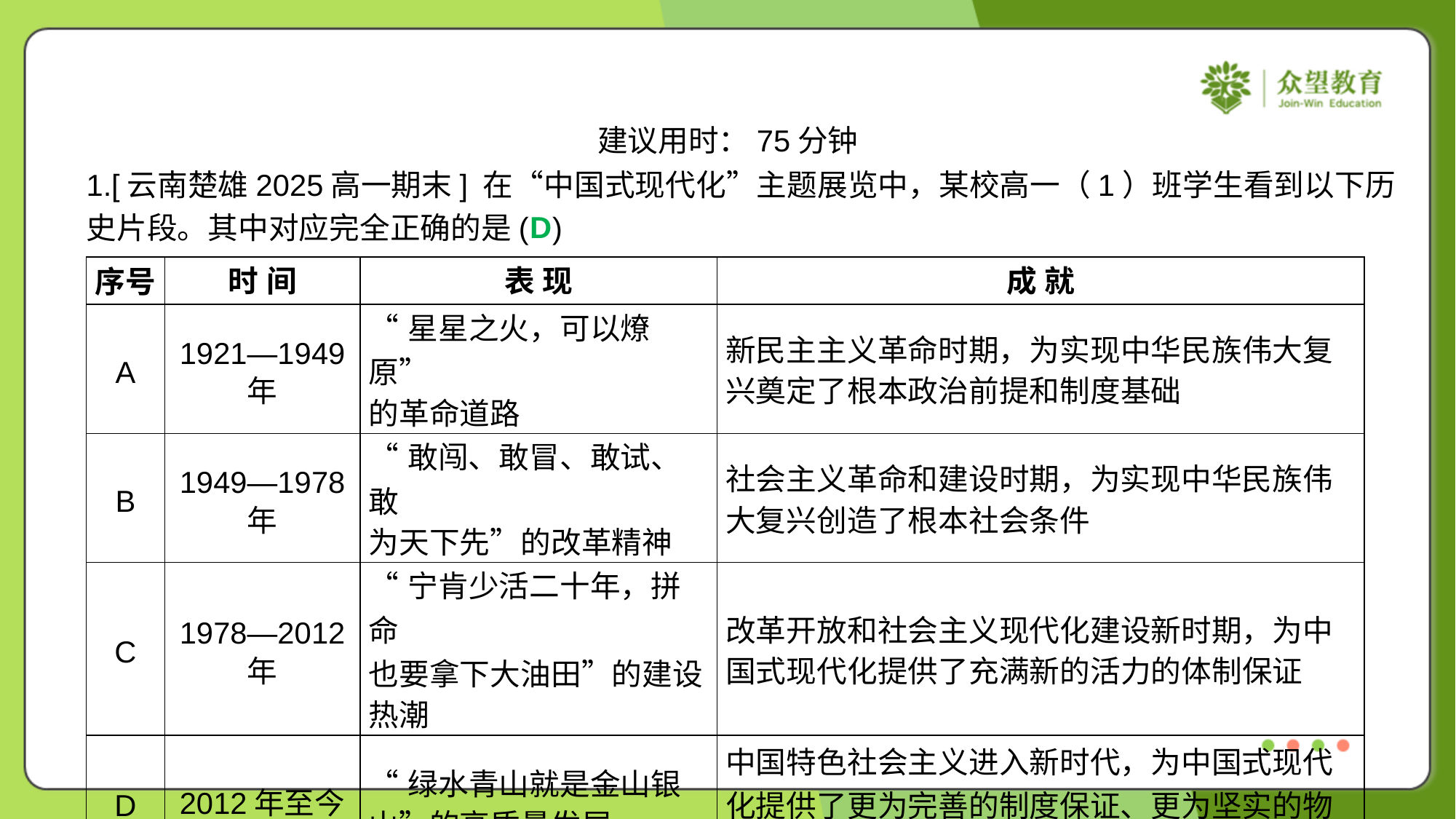

建议用时：75分钟
1.[云南楚雄2025高一期末] 在“中国式现代化”主题展览中，某校高一（1）班学生看到以下历
史片段。其中对应完全正确的是(   )
D
| 序号 | 时 间 | 表 现 | 成 就 |
| --- | --- | --- | --- |
| A | 1921—1949 年 | “星星之火，可以燎原” 的革命道路 | 新民主主义革命时期，为实现中华民族伟大复 兴奠定了根本政治前提和制度基础 |
| B | 1949—1978 年 | “敢闯、敢冒、敢试、敢 为天下先”的改革精神 | 社会主义革命和建设时期，为实现中华民族伟 大复兴创造了根本社会条件 |
| C | 1978—2012 年 | “宁肯少活二十年，拼命 也要拿下大油田”的建设 热潮 | 改革开放和社会主义现代化建设新时期，为中 国式现代化提供了充满新的活力的体制保证 |
| D | 2012年至今 | “绿水青山就是金山银 山”的高质量发展 | 中国特色社会主义进入新时代，为中国式现代 化提供了更为完善的制度保证、更为坚实的物 质基础 |